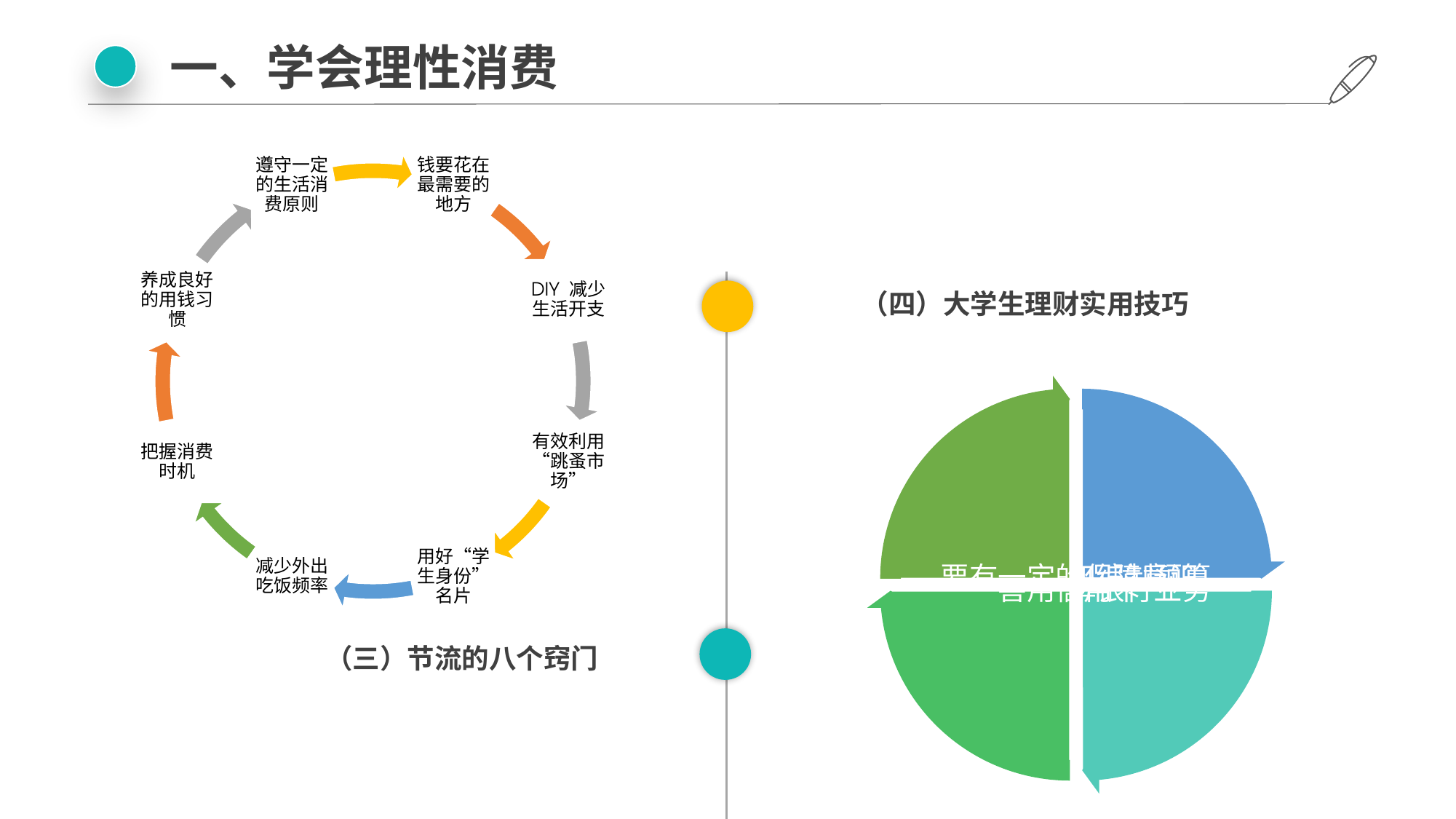

一、学会理性消费

钱要花在最需要的地方
DIY 减少生活开支
有效利用“跳蚤市场”
用好“学生身份”名片
减少外出吃饭频率
把握消费时机
养成良好的用钱习惯
遵守一定的生活消费原则

（四）大学生理财实用技巧
学会记账和编制预算
尽量多了解银行业务
善用信用卡
要有一定的保障意识

（三）节流的八个窍门